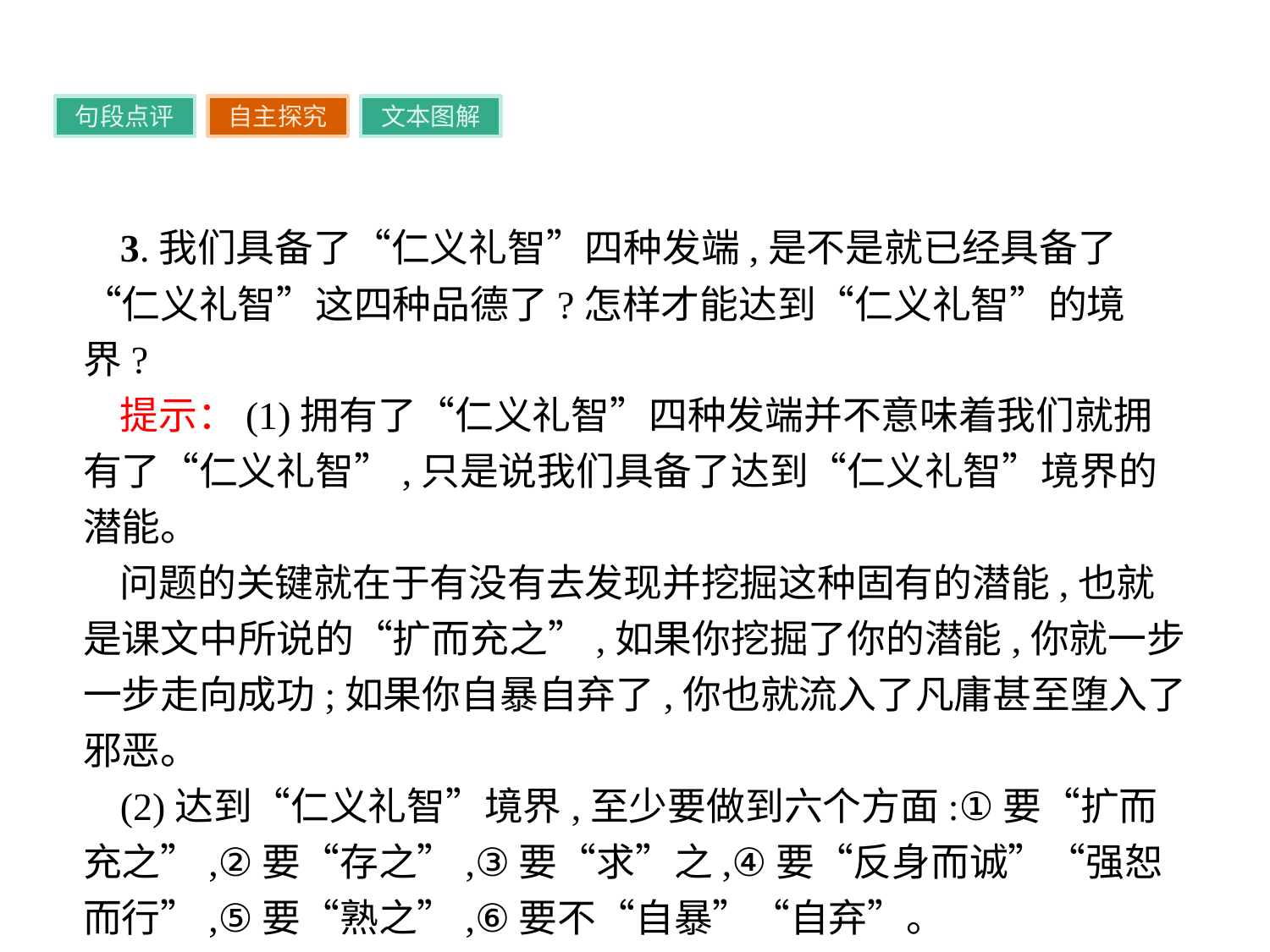

句段点评
自主探究
文本图解
3.我们具备了“仁义礼智”四种发端,是不是就已经具备了“仁义礼智”这四种品德了?怎样才能达到“仁义礼智”的境界?
提示：(1)拥有了“仁义礼智”四种发端并不意味着我们就拥有了“仁义礼智”,只是说我们具备了达到“仁义礼智”境界的潜能。
问题的关键就在于有没有去发现并挖掘这种固有的潜能,也就是课文中所说的“扩而充之”,如果你挖掘了你的潜能,你就一步一步走向成功;如果你自暴自弃了,你也就流入了凡庸甚至堕入了邪恶。
(2)达到“仁义礼智”境界,至少要做到六个方面:①要“扩而充之”,②要“存之”,③要“求”之,④要“反身而诚”“强恕而行”,⑤要“熟之”,⑥要不“自暴”“自弃”。